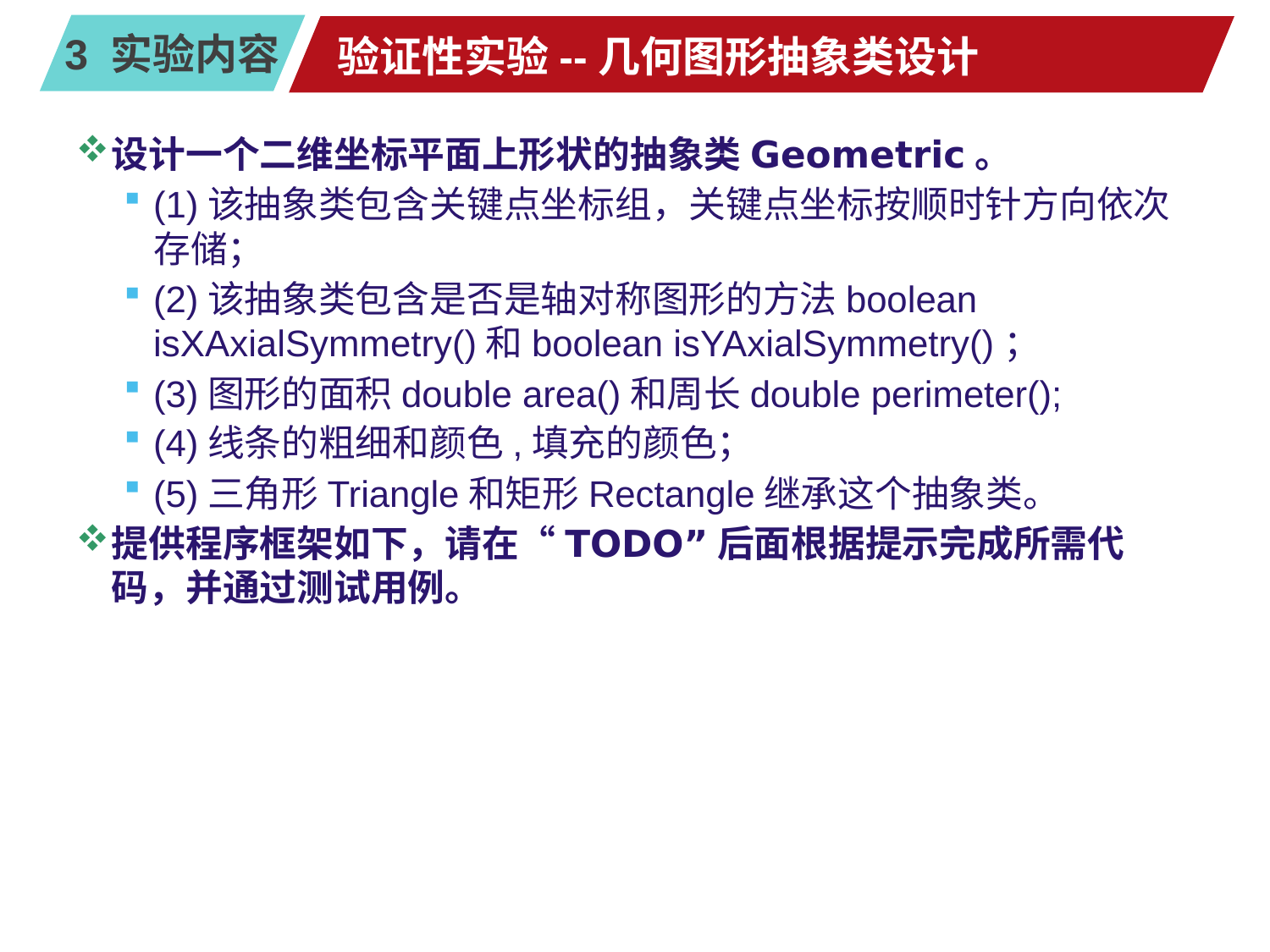

# 验证性实验--几何图形抽象类设计
设计一个二维坐标平面上形状的抽象类Geometric。
(1)该抽象类包含关键点坐标组，关键点坐标按顺时针方向依次存储；
(2)该抽象类包含是否是轴对称图形的方法boolean isXAxialSymmetry()和boolean isYAxialSymmetry()；
(3)图形的面积double area()和周长double perimeter();
(4)线条的粗细和颜色,填充的颜色；
(5)三角形Triangle和矩形Rectangle继承这个抽象类。
提供程序框架如下，请在“TODO”后面根据提示完成所需代码，并通过测试用例。